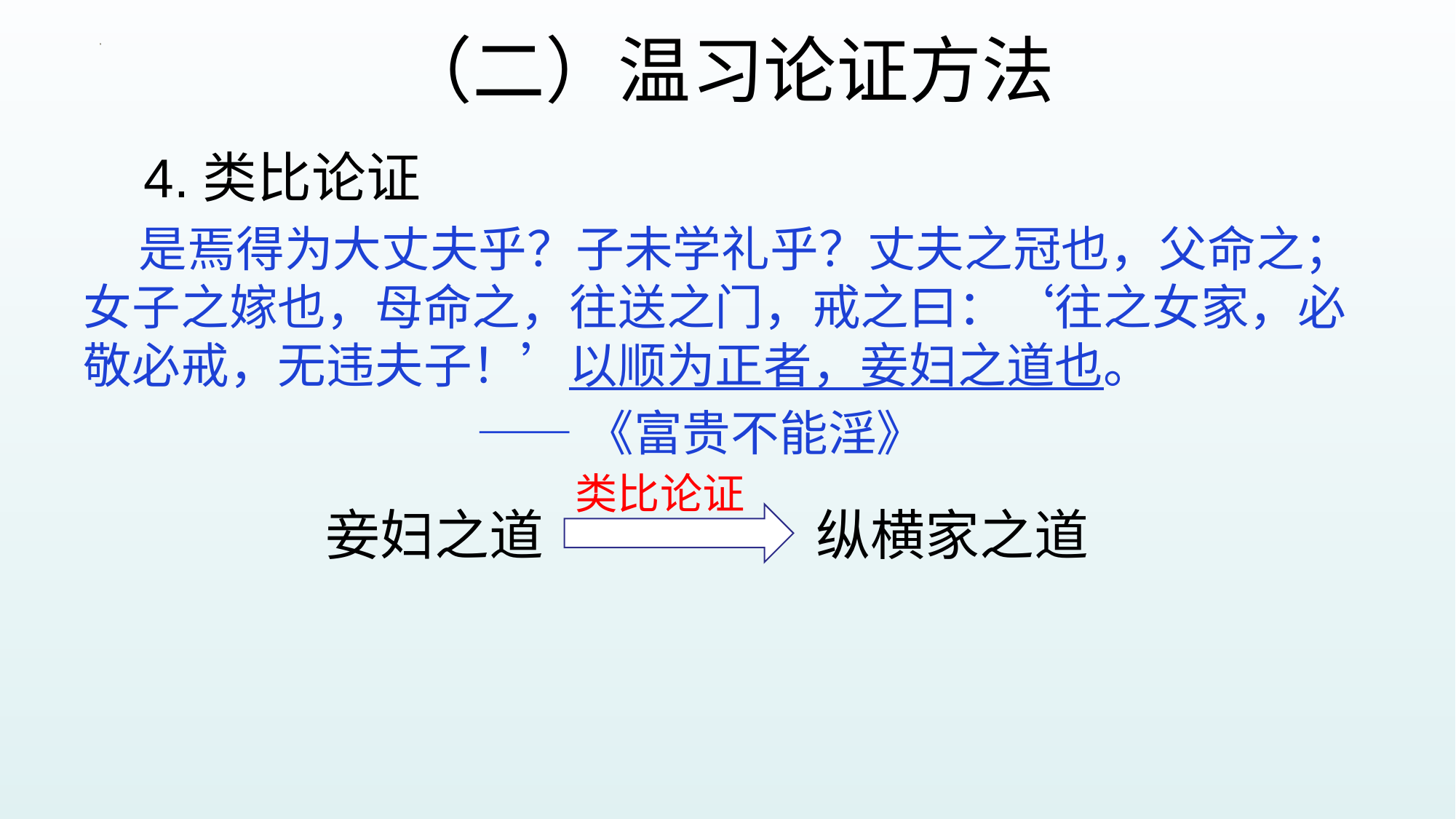

# （二）温习论证方法
    4.类比论证
    是焉得为大丈夫乎？子未学礼乎？丈夫之冠也，父命之；女子之嫁也，母命之，往送之门，戒之曰：‘往之女家，必敬必戒，无违夫子！’以顺为正者，妾妇之道也。
                                    ——《富贵不能淫》

类比论证
妾妇之道
纵横家之道